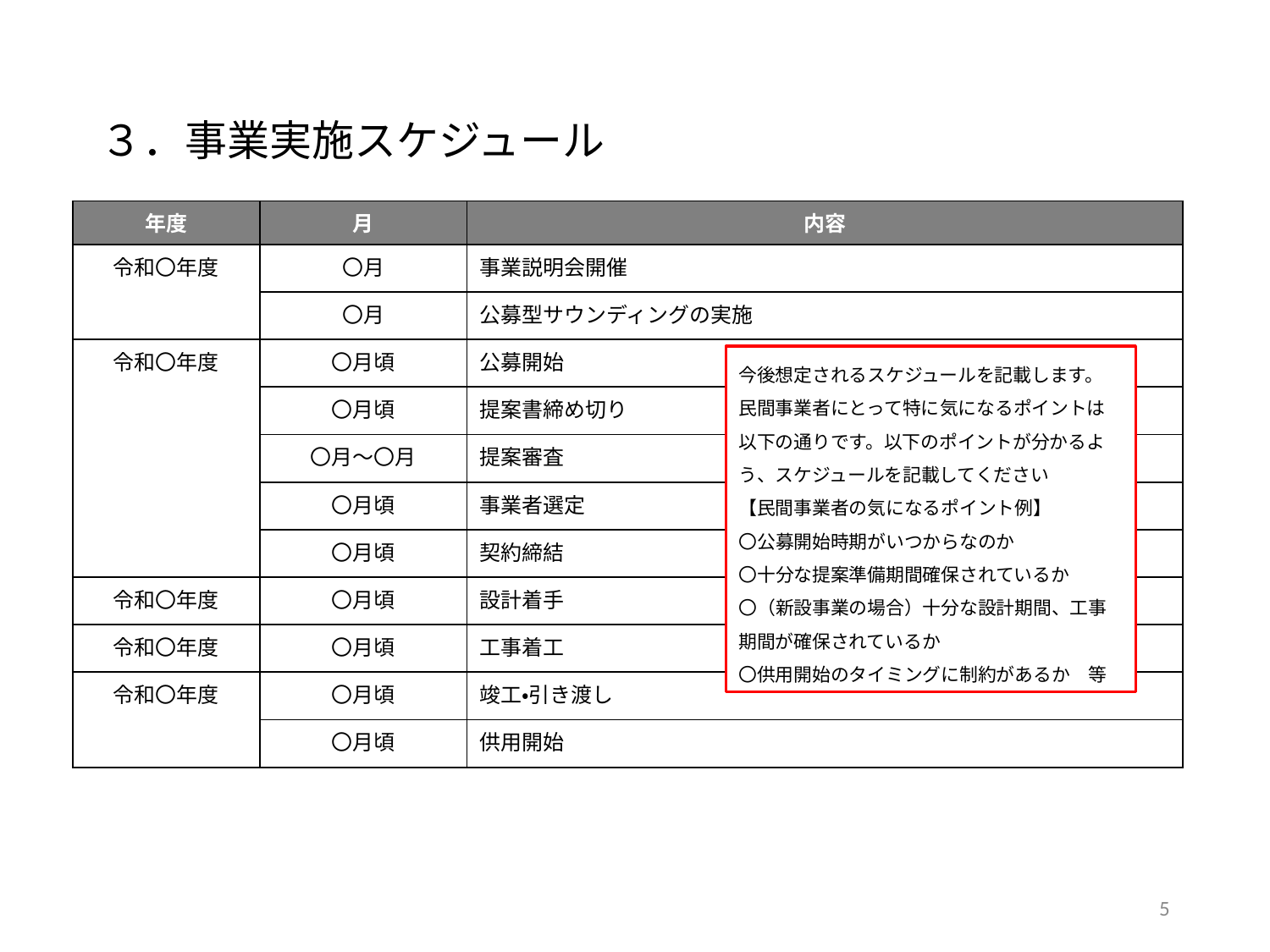

# ３．事業実施スケジュール
| 年度 | 月 | 内容 |
| --- | --- | --- |
| 令和〇年度 | 〇月 | 事業説明会開催 |
|  | 〇月 | 公募型サウンディングの実施 |
| 令和〇年度 | 〇月頃 | 公募開始 |
|  | 〇月頃 | 提案書締め切り |
|  | 〇月～〇月 | 提案審査 |
|  | 〇月頃 | 事業者選定 |
|  | 〇月頃 | 契約締結 |
| 令和〇年度 | 〇月頃 | 設計着手 |
| 令和〇年度 | 〇月頃 | 工事着工 |
| 令和〇年度 | 〇月頃 | 竣工・引き渡し |
|  | 〇月頃 | 供用開始 |
今後想定されるスケジュールを記載します。
民間事業者にとって特に気になるポイントは以下の通りです。以下のポイントが分かるよう、スケジュールを記載してください
【民間事業者の気になるポイント例】
〇公募開始時期がいつからなのか
〇十分な提案準備期間確保されているか
〇（新設事業の場合）十分な設計期間、工事期間が確保されているか
〇供用開始のタイミングに制約があるか　等
5